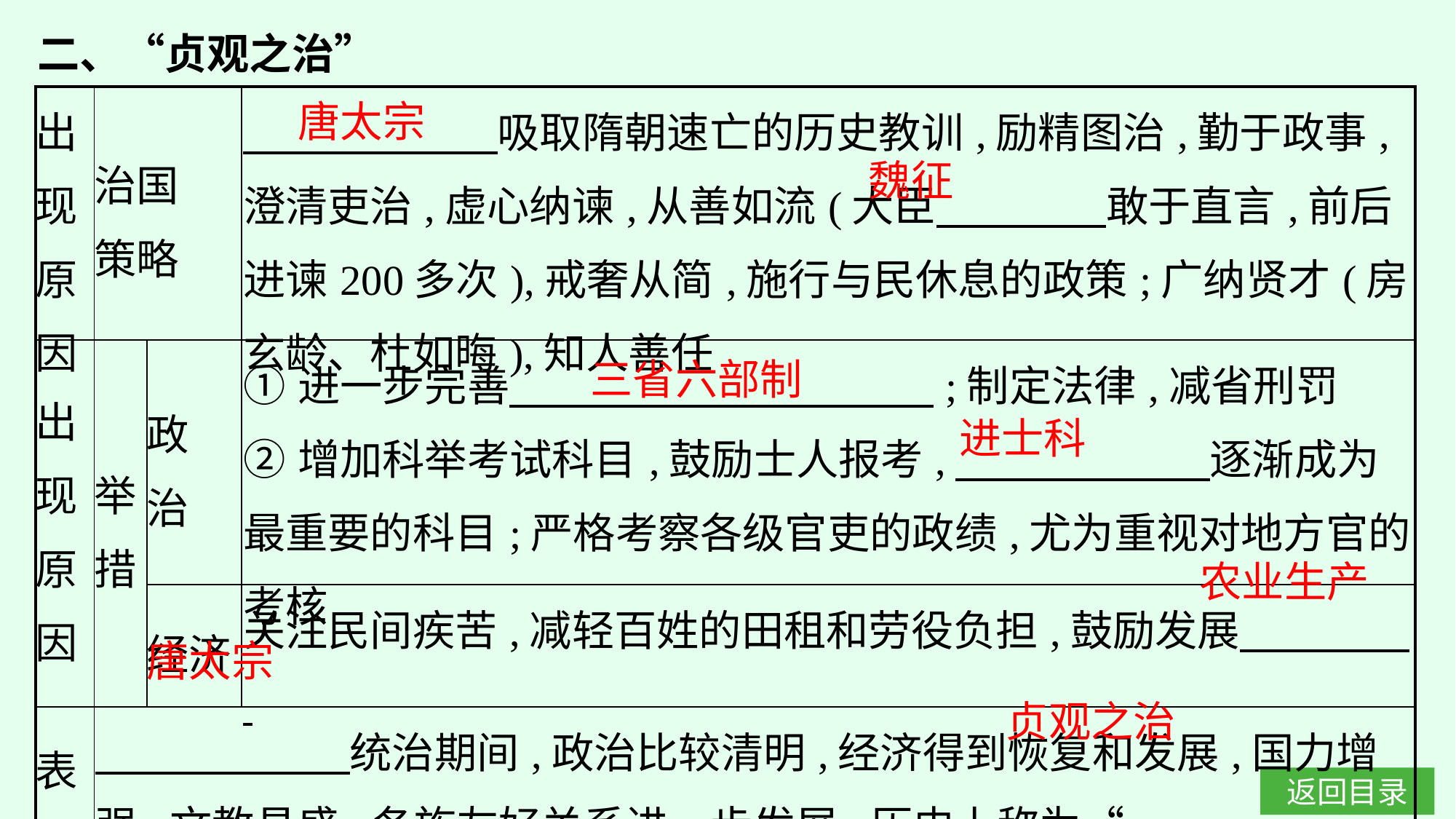

二、“贞观之治”
| 出现 原因 | 治国 策略 |  | 吸取隋朝速亡的历史教训,励精图治,勤于政事,澄清吏治,虚心纳谏,从善如流(大臣　　　　敢于直言,前后进谏200多次),戒奢从简,施行与民休息的政策;广纳贤才(房玄龄、杜如晦),知人善任 |
| --- | --- | --- | --- |
| 出现 原因 | 举 措 | 政 治 | ①进一步完善　　　　　　　　　　;制定法律,减省刑罚  ②增加科举考试科目,鼓励士人报考,　　　　　　逐渐成为最重要的科目;严格考察各级官吏的政绩,尤为重视对地方官的考核 |
|  |  | 经济 | 关注民间疾苦,减轻百姓的田租和劳役负担,鼓励发展 |
| 表现 | 统治期间,政治比较清明,经济得到恢复和发展,国力增强,文教昌盛,各族友好关系进一步发展,历史上称为“　　　　　　　　” |  |  |
唐太宗
魏征
三省六部制
进士科
农业生产
唐太宗
贞观之治